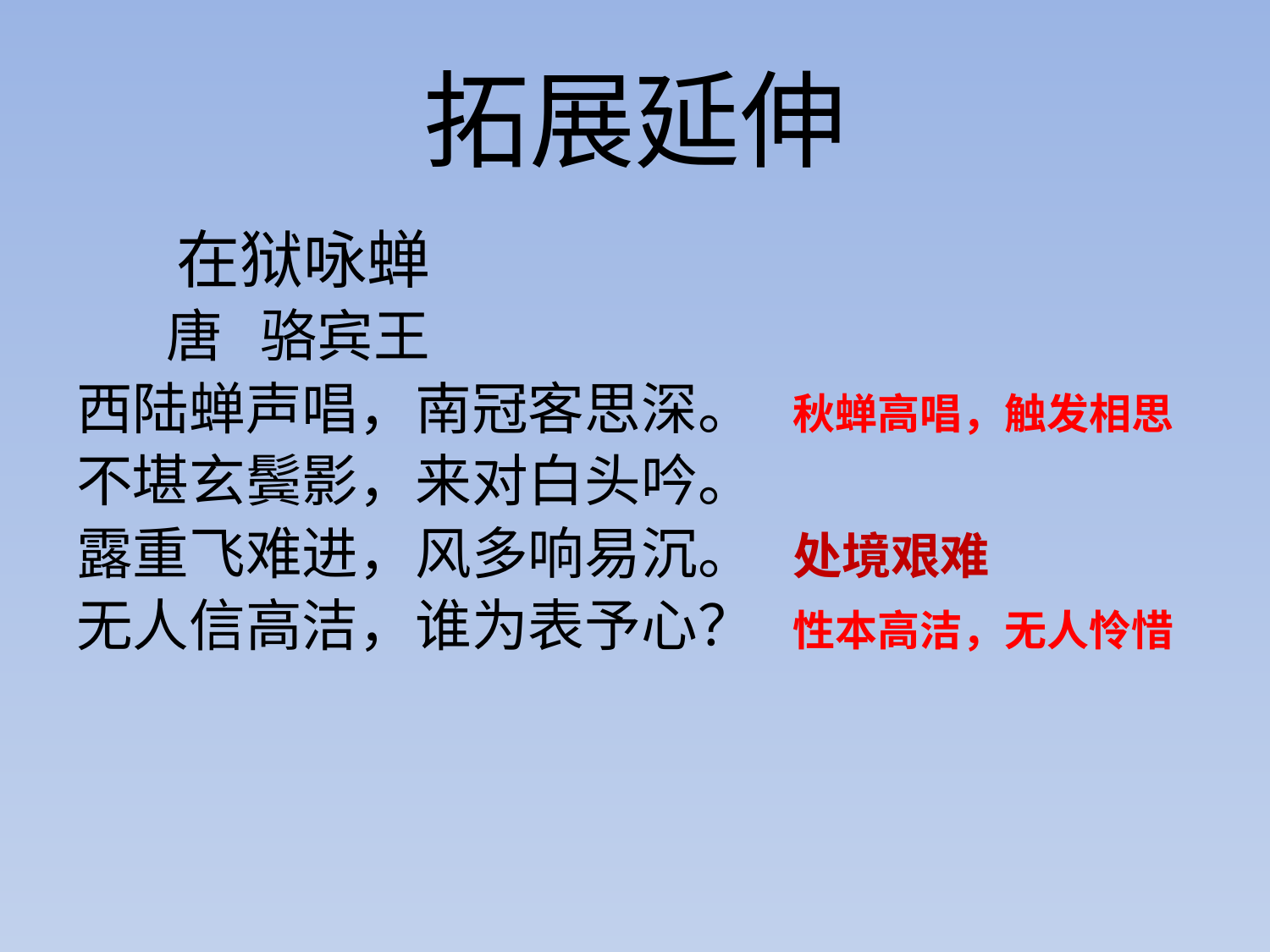

# 拓展延伸
      在狱咏蝉
      唐   骆宾王
西陆蝉声唱，南冠客思深。   秋蝉高唱，触发相思
不堪玄鬓影，来对白头吟。
露重飞难进，风多响易沉。   处境艰难
无人信高洁，谁为表予心？   性本高洁，无人怜惜